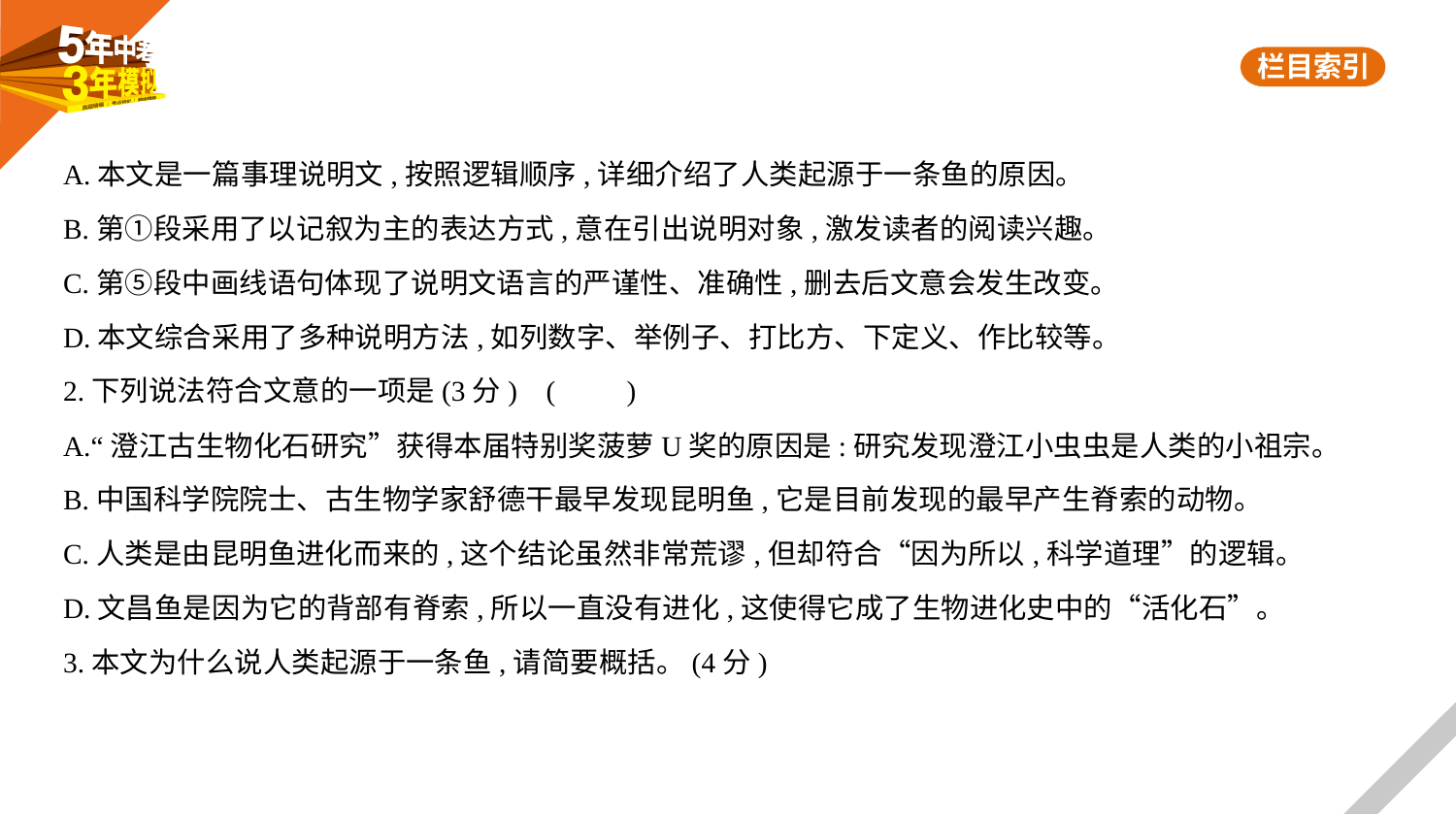

A.本文是一篇事理说明文,按照逻辑顺序,详细介绍了人类起源于一条鱼的原因。
B.第①段采用了以记叙为主的表达方式,意在引出说明对象,激发读者的阅读兴趣。
C.第⑤段中画线语句体现了说明文语言的严谨性、准确性,删去后文意会发生改变。
D.本文综合采用了多种说明方法,如列数字、举例子、打比方、下定义、作比较等。
2.下列说法符合文意的一项是(3分) (　　)
A.“澄江古生物化石研究”获得本届特别奖菠萝U奖的原因是:研究发现澄江小虫虫是人类的小祖宗。
B.中国科学院院士、古生物学家舒德干最早发现昆明鱼,它是目前发现的最早产生脊索的动物。
C.人类是由昆明鱼进化而来的,这个结论虽然非常荒谬,但却符合“因为所以,科学道理”的逻辑。
D.文昌鱼是因为它的背部有脊索,所以一直没有进化,这使得它成了生物进化史中的“活化石”。
3.本文为什么说人类起源于一条鱼,请简要概括。(4分)